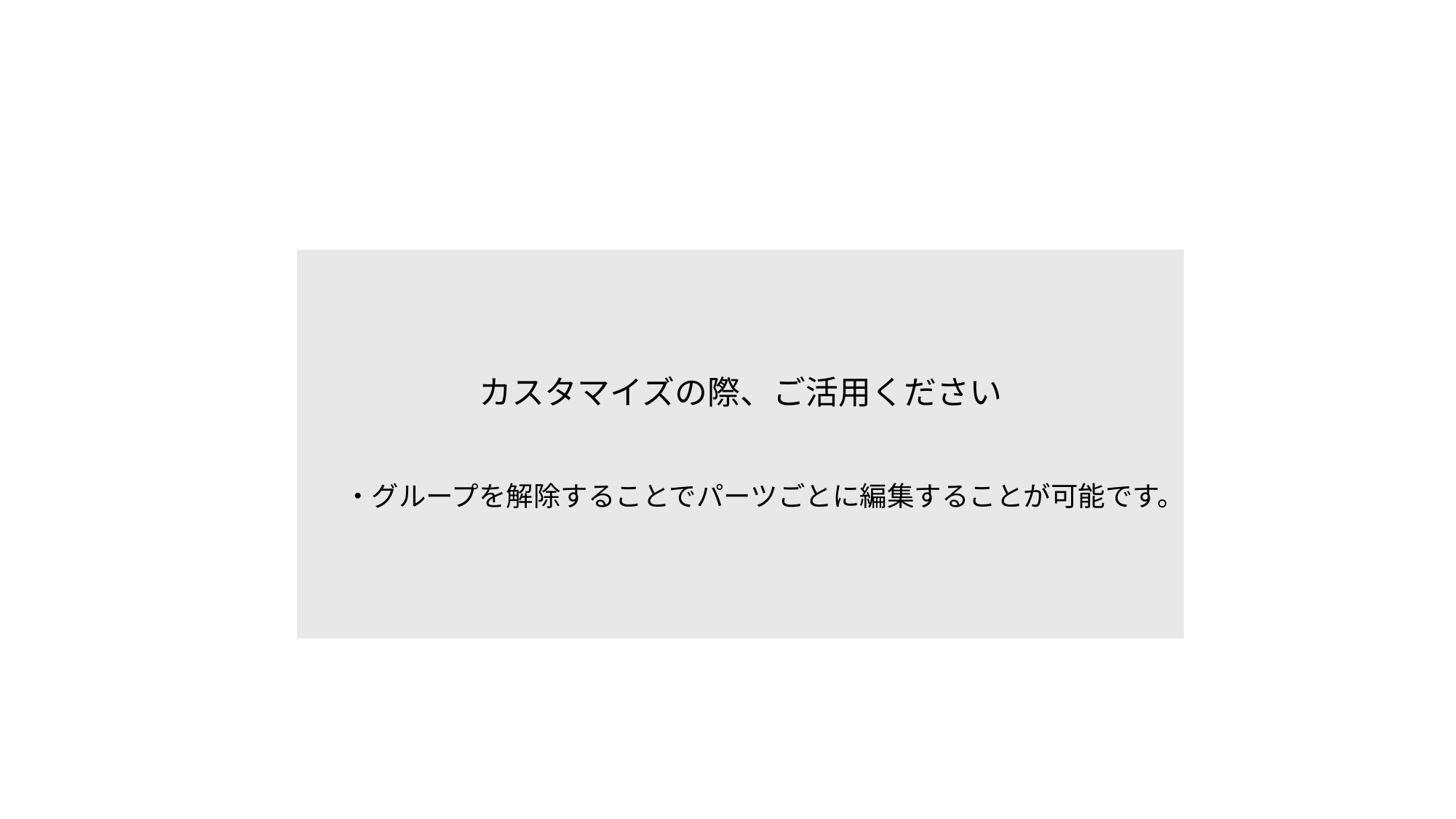

カスタマイズの際、ご活用ください

     ・グループを解除することでパーツごとに編集することが可能です。